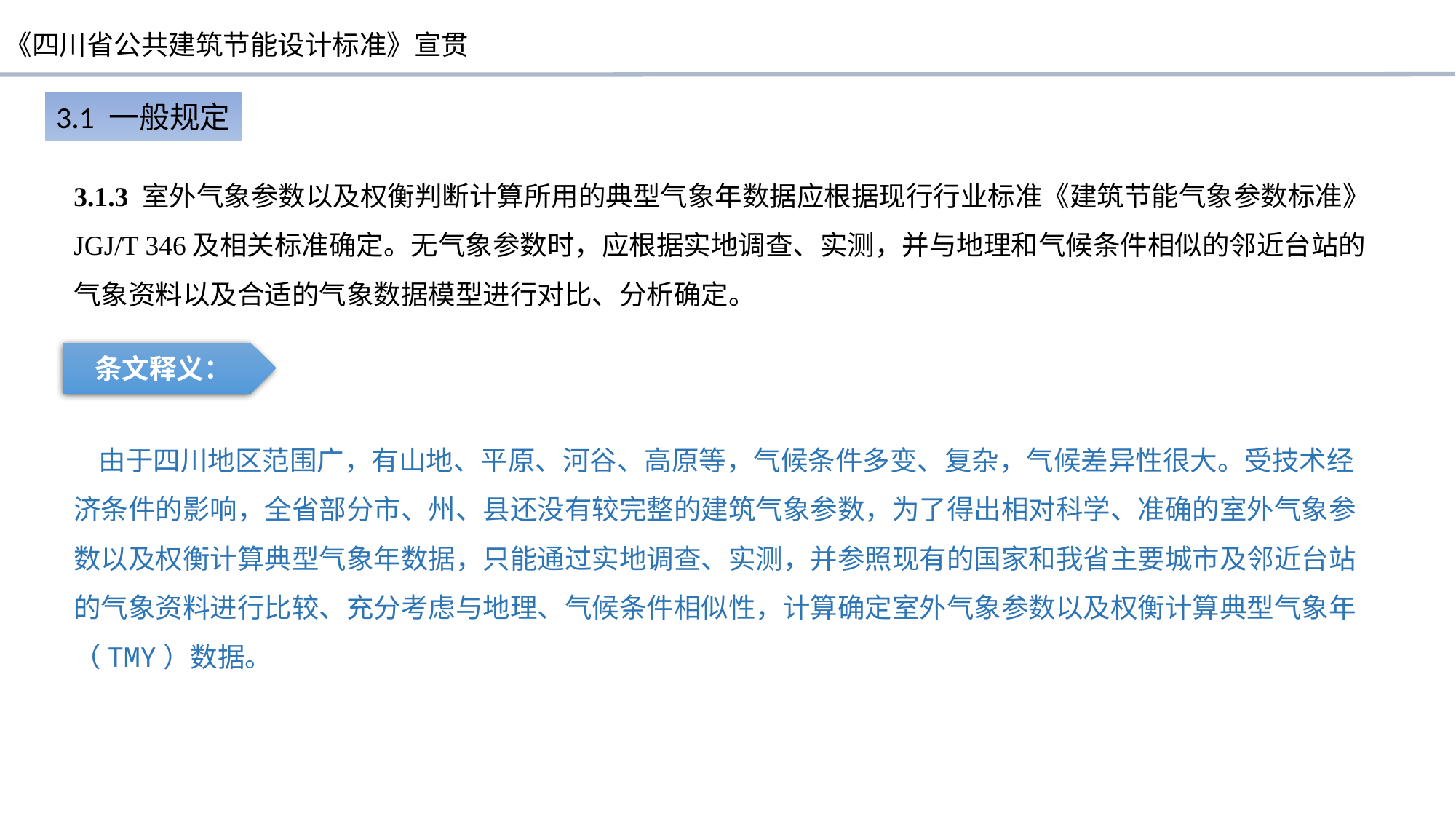

3.1 一般规定
3.1.3 室外气象参数以及权衡判断计算所用的典型气象年数据应根据现行行业标准《建筑节能气象参数标准》JGJ/T 346及相关标准确定。无气象参数时，应根据实地调查、实测，并与地理和气候条件相似的邻近台站的气象资料以及合适的气象数据模型进行对比、分析确定。
条文释义：
   由于四川地区范围广，有山地、平原、河谷、高原等，气候条件多变、复杂，气候差异性很大。受技术经济条件的影响，全省部分市、州、县还没有较完整的建筑气象参数，为了得出相对科学、准确的室外气象参数以及权衡计算典型气象年数据，只能通过实地调查、实测，并参照现有的国家和我省主要城市及邻近台站的气象资料进行比较、充分考虑与地理、气候条件相似性，计算确定室外气象参数以及权衡计算典型气象年（TMY）数据。